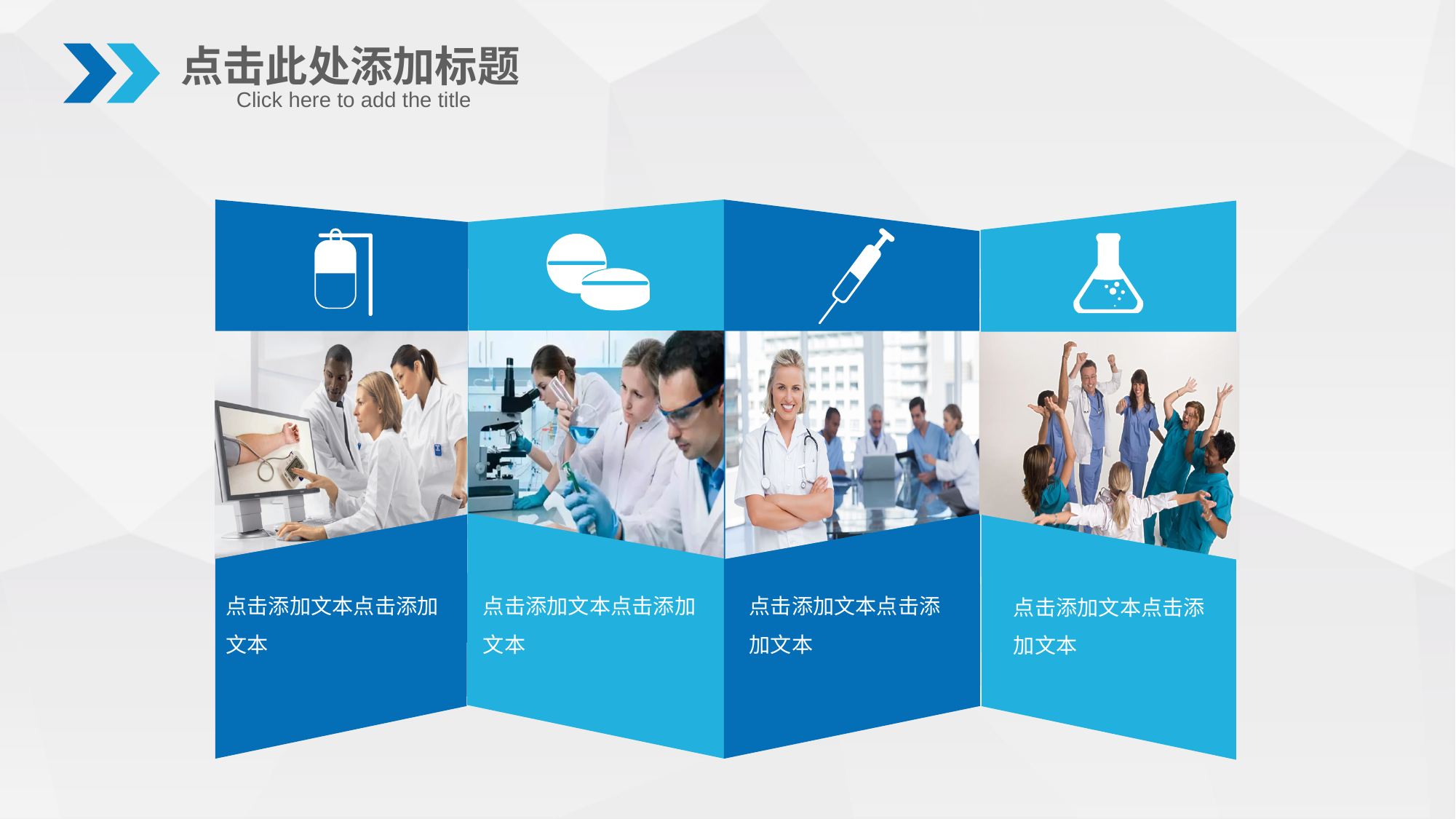

点击此处添加标题

Click here to add the title

点击添加文本点击添加文本

点击添加文本点击添加文本

点击添加文本点击添加文本

点击添加文本点击添加文本